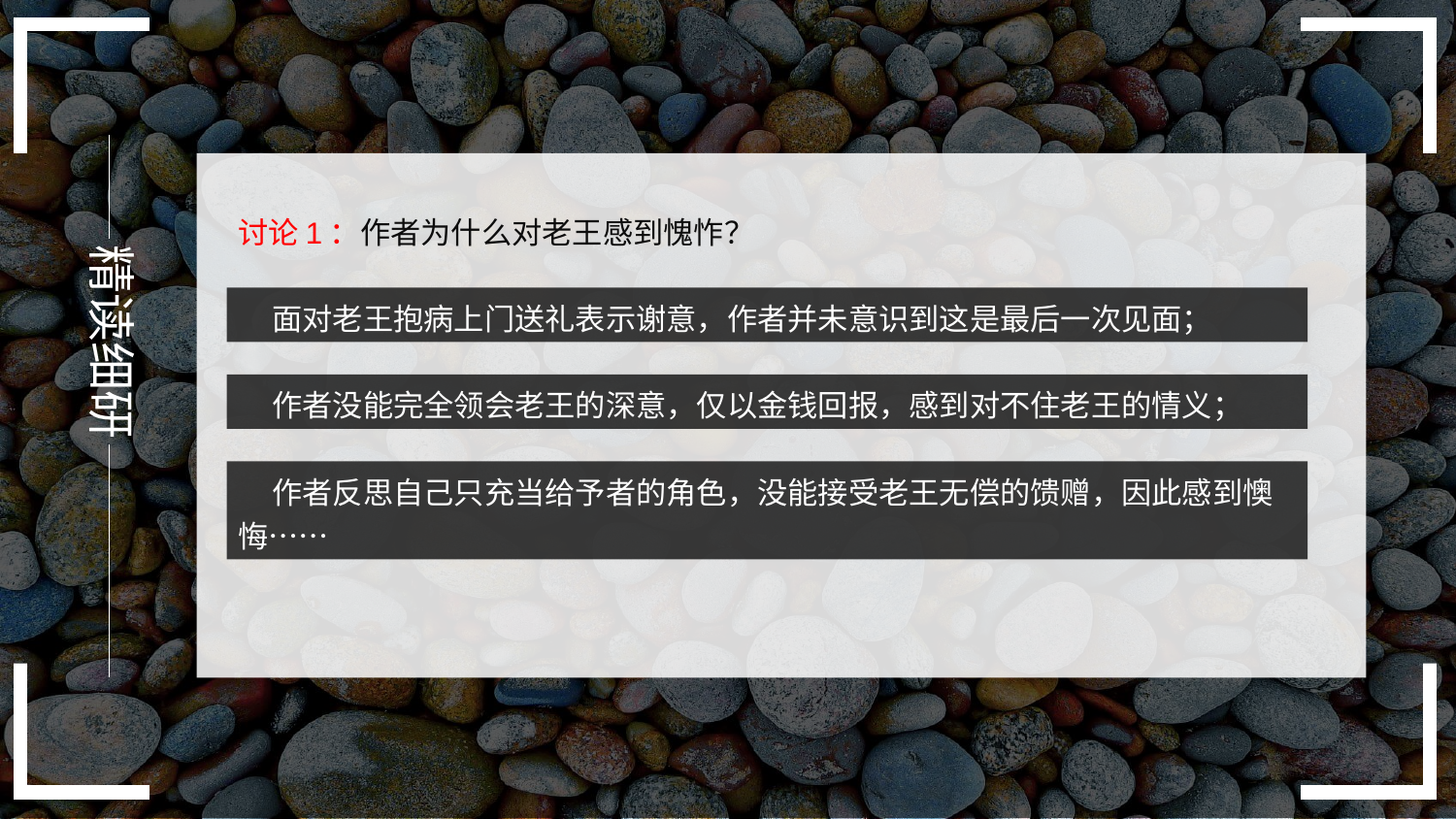

精读细研

讨论1：作者为什么对老王感到愧怍？
    面对老王抱病上门送礼表示谢意，作者并未意识到这是最后一次见面；
    作者没能完全领会老王的深意，仅以金钱回报，感到对不住老王的情义；
    作者反思自己只充当给予者的角色，没能接受老王无偿的馈赠，因此感到懊悔……